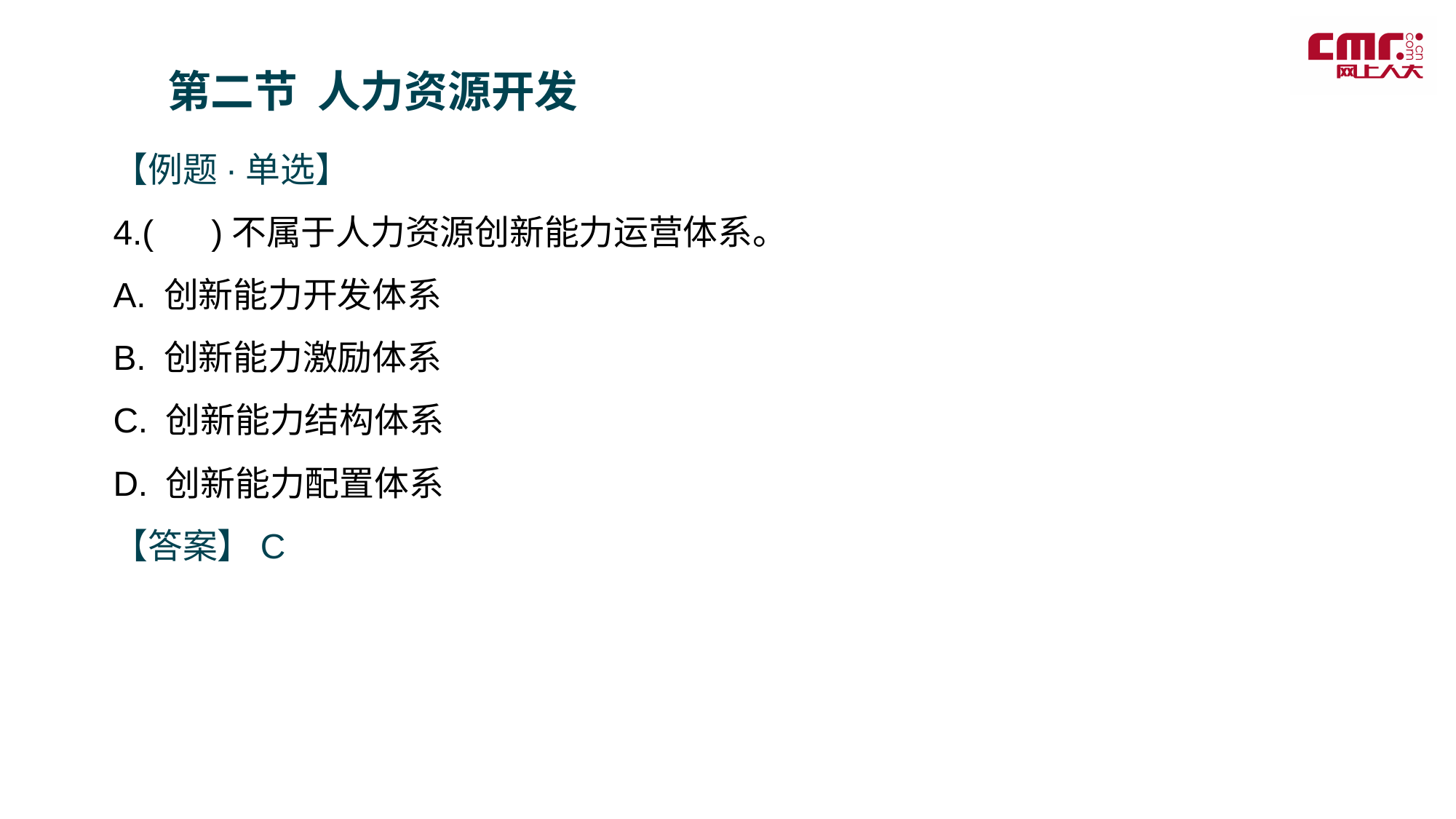

第二节  人力资源开发
【例题·单选】
4.(      )不属于人力资源创新能力运营体系。
A. 创新能力开发体系
B. 创新能力激励体系
C. 创新能力结构体系
D. 创新能力配置体系
【答案】C